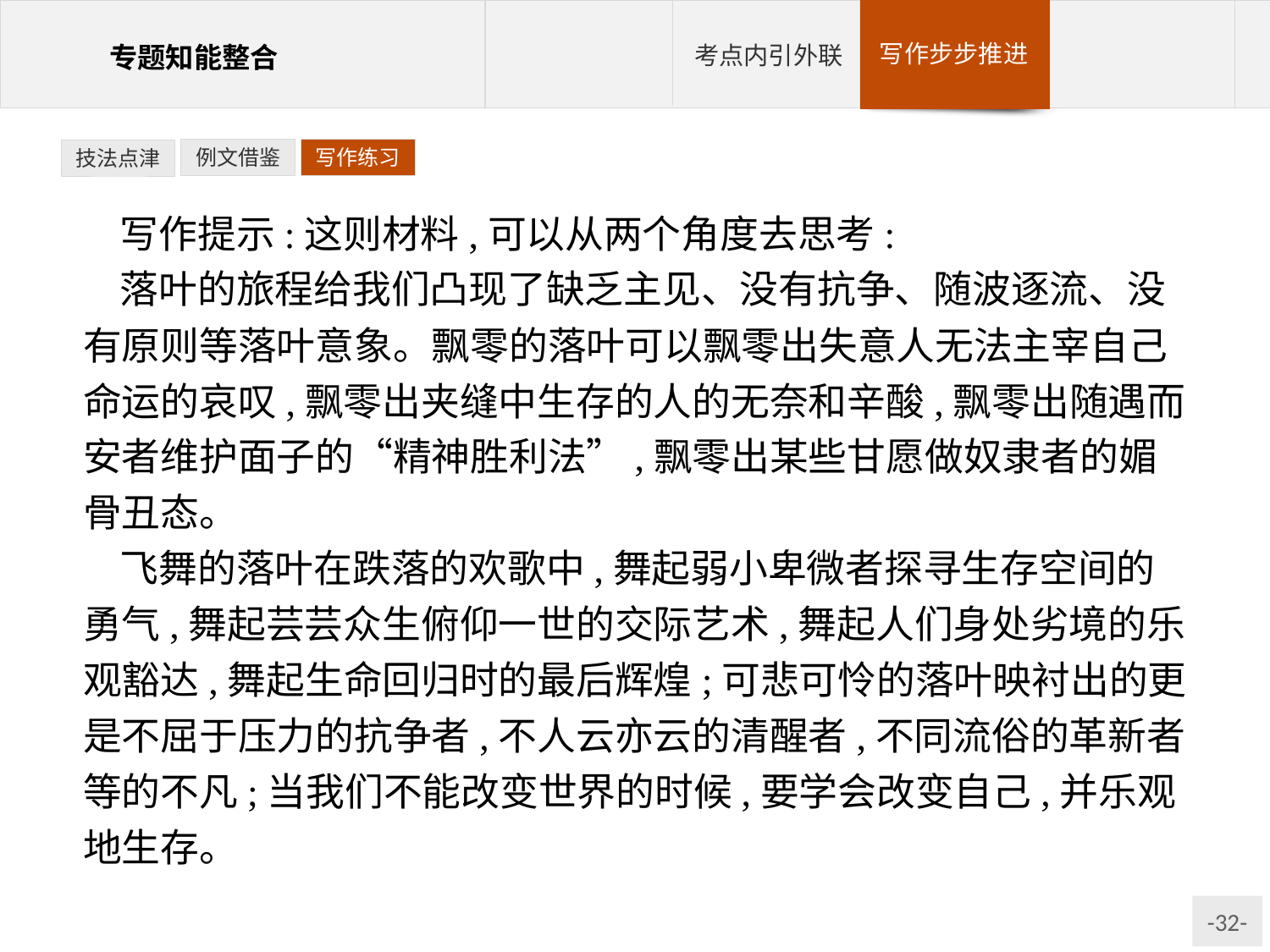

例文借鉴
写作练习
技法点津
写作提示:这则材料,可以从两个角度去思考:
落叶的旅程给我们凸现了缺乏主见、没有抗争、随波逐流、没有原则等落叶意象。飘零的落叶可以飘零出失意人无法主宰自己命运的哀叹,飘零出夹缝中生存的人的无奈和辛酸,飘零出随遇而安者维护面子的“精神胜利法”,飘零出某些甘愿做奴隶者的媚骨丑态。
飞舞的落叶在跌落的欢歌中,舞起弱小卑微者探寻生存空间的勇气,舞起芸芸众生俯仰一世的交际艺术,舞起人们身处劣境的乐观豁达,舞起生命回归时的最后辉煌;可悲可怜的落叶映衬出的更是不屈于压力的抗争者,不人云亦云的清醒者,不同流俗的革新者等的不凡;当我们不能改变世界的时候,要学会改变自己,并乐观地生存。